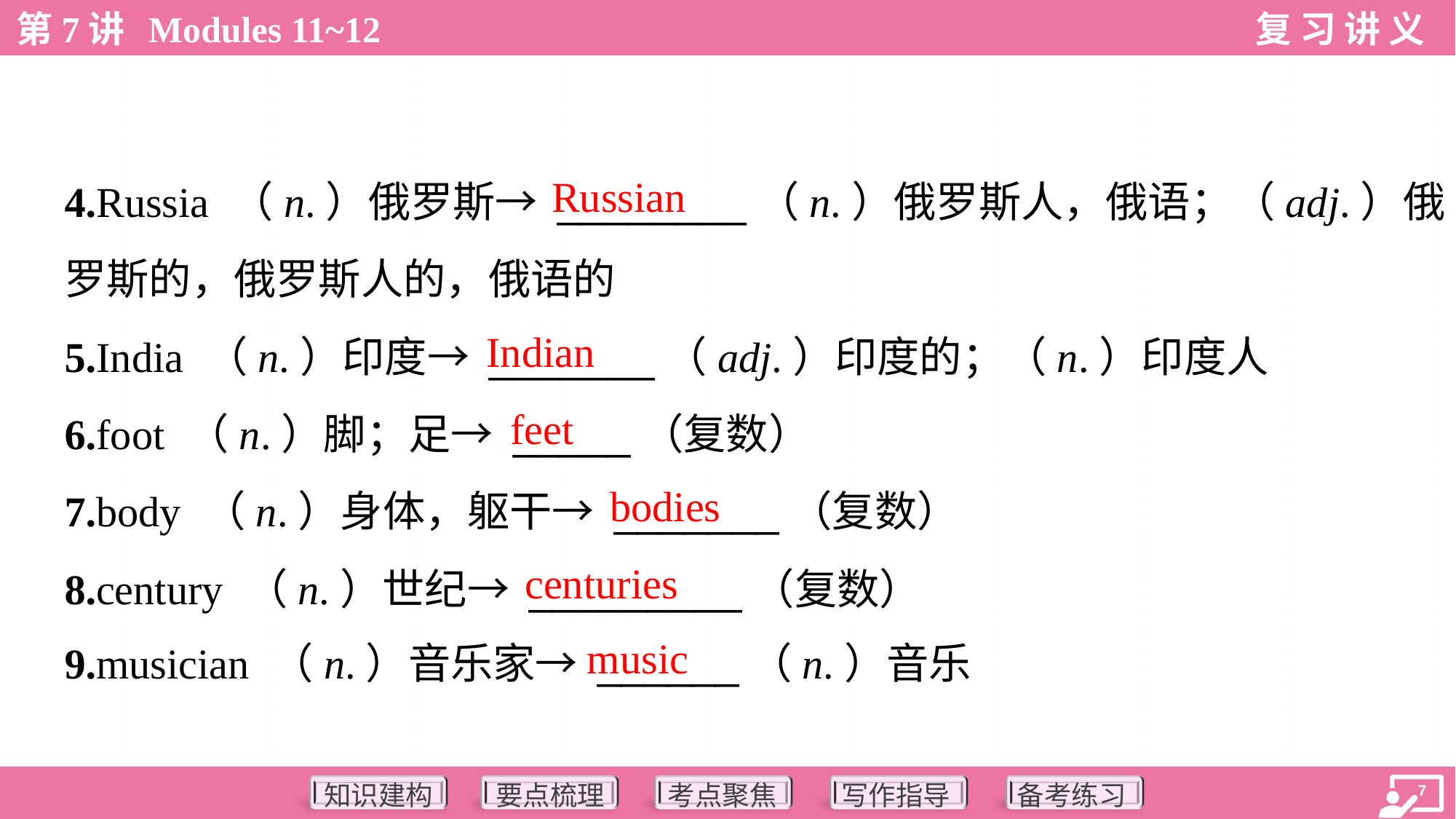

Russian
4.Russia （n.）俄罗斯→ ________（n.）俄罗斯人，俄语；（adj.）俄
罗斯的，俄罗斯人的，俄语的
5.India （n.）印度→ _______（adj.）印度的；（n.）印度人
6.foot （n.）脚；足→ _____（复数）
7.body （n.）身体，躯干→ _______（复数）
8.century （n.）世纪→ _________（复数）
9.musician （n.）音乐家→ ______（n.）音乐
Indian
feet
bodies
centuries
music